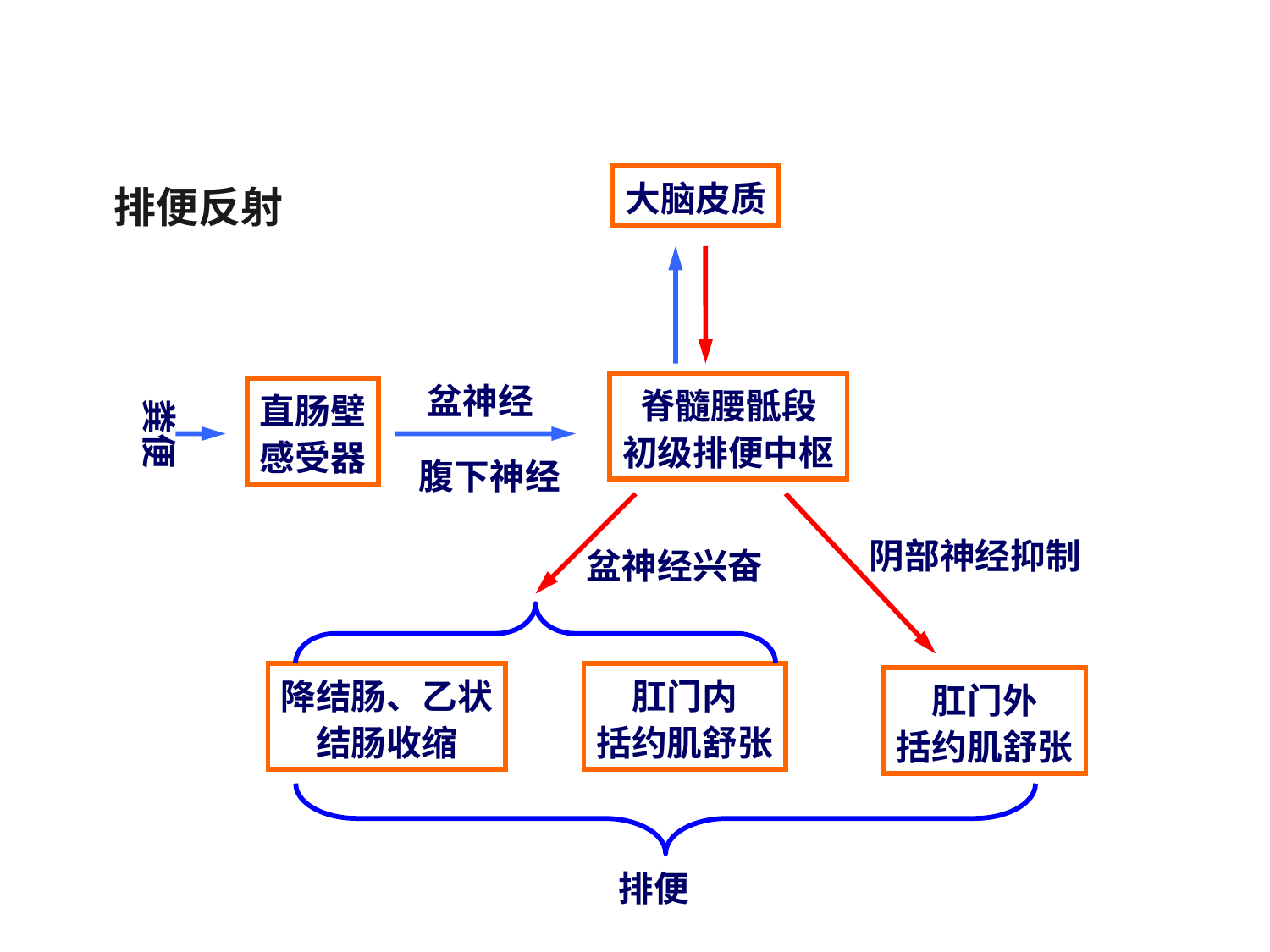

大脑皮质
 排便反射

盆神经
脊髓腰骶段
初级排便中枢
直肠壁
感受器
粪便

腹下神经

阴部神经抑制
盆神经兴奋
降结肠、乙状
结肠收缩
肛门内
括约肌舒张
肛门外
括约肌舒张
排便